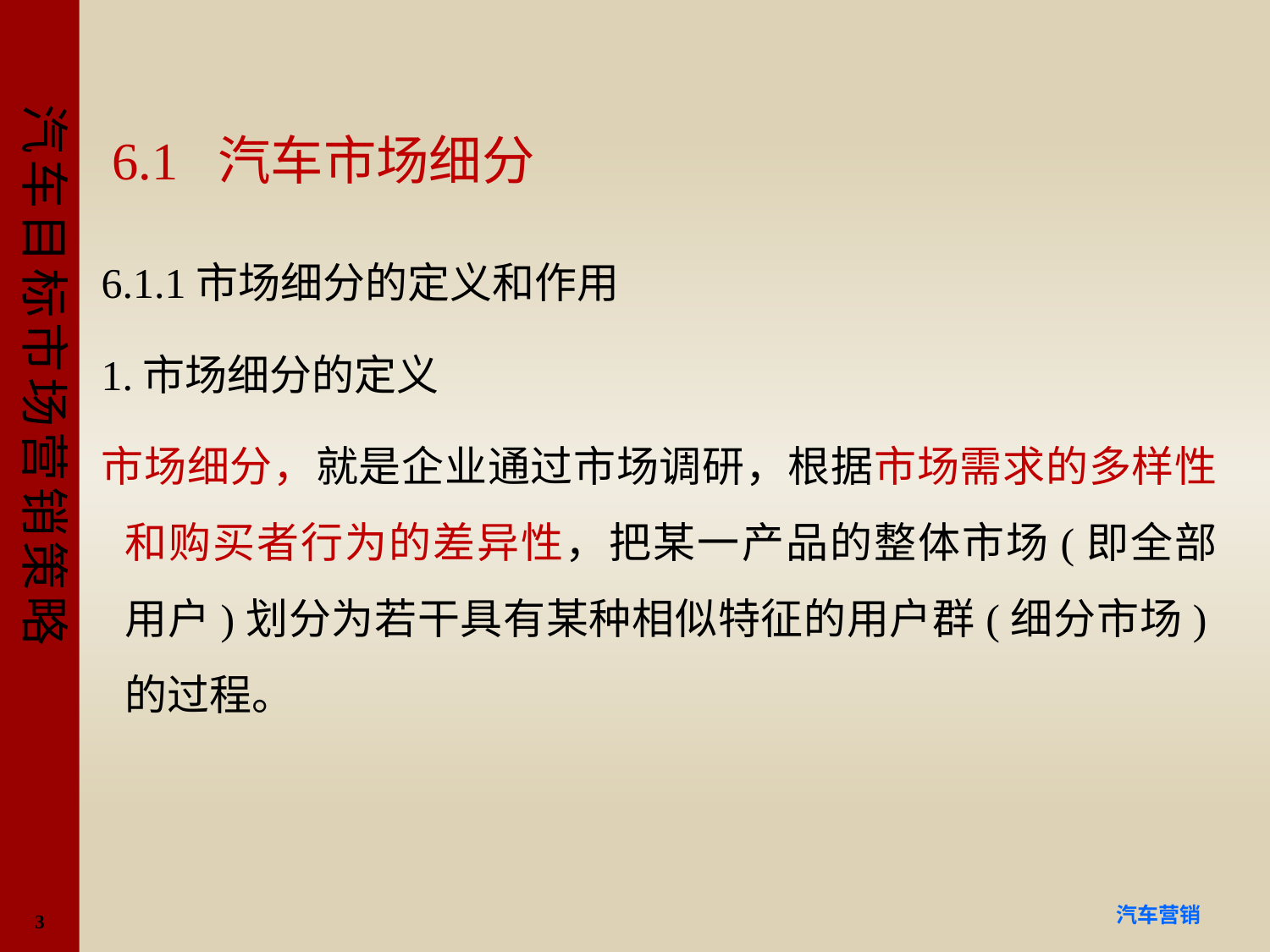

# 6.1  汽车市场细分
6.1.1市场细分的定义和作用
1.市场细分的定义
市场细分，就是企业通过市场调研，根据市场需求的多样性和购买者行为的差异性，把某一产品的整体市场(即全部用户)划分为若干具有某种相似特征的用户群(细分市场)的过程。

3